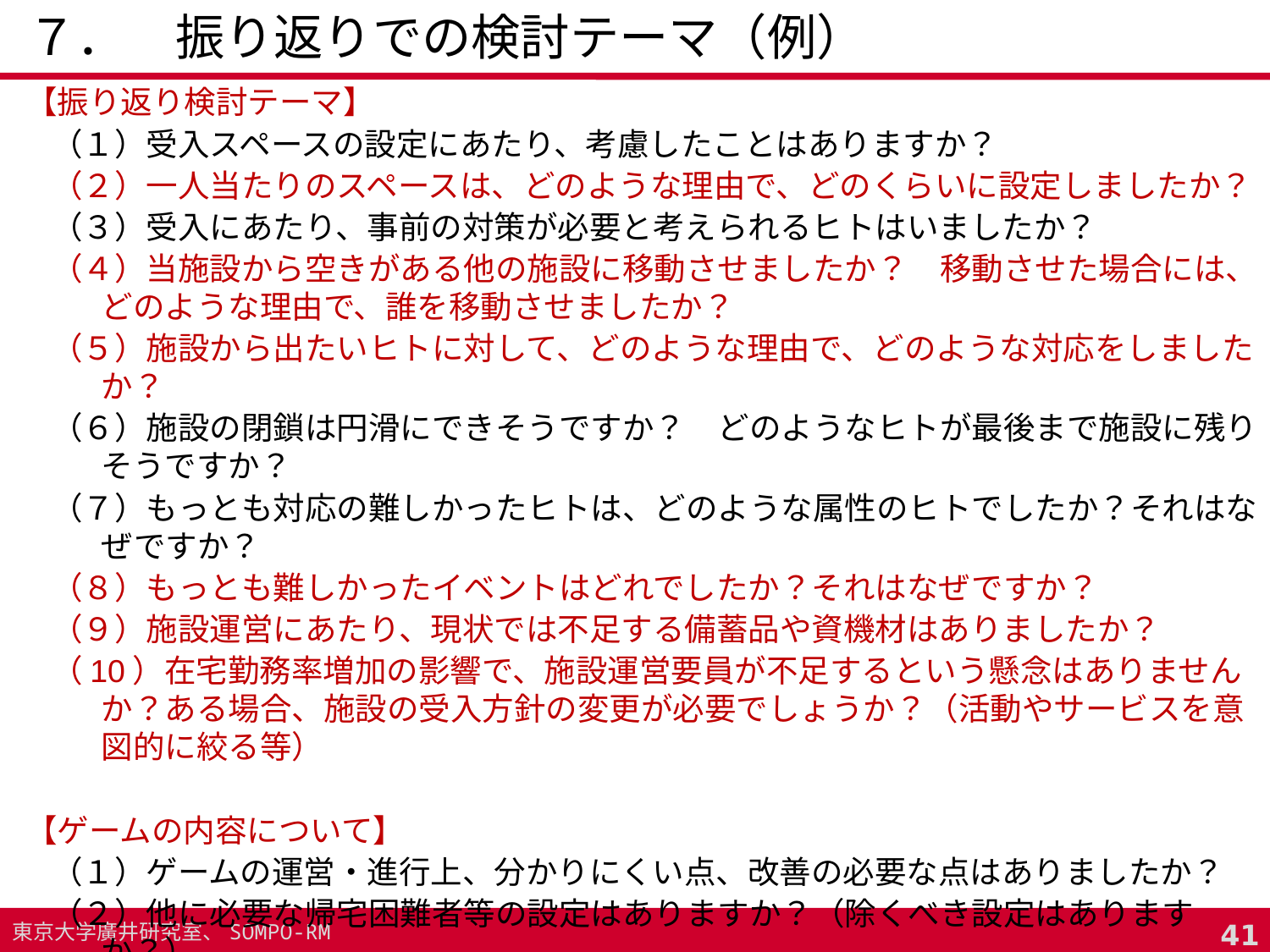

７．　振り返りでの検討テーマ（例）
【振り返り検討テーマ】
（１）受入スペースの設定にあたり、考慮したことはありますか？
（２）一人当たりのスペースは、どのような理由で、どのくらいに設定しましたか？
（３）受入にあたり、事前の対策が必要と考えられるヒトはいましたか？
（４）当施設から空きがある他の施設に移動させましたか？　移動させた場合には、どのような理由で、誰を移動させましたか？
（５）施設から出たいヒトに対して、どのような理由で、どのような対応をしましたか？
（６）施設の閉鎖は円滑にできそうですか？　どのようなヒトが最後まで施設に残りそうですか？
（７）もっとも対応の難しかったヒトは、どのような属性のヒトでしたか？それはなぜですか？
（８）もっとも難しかったイベントはどれでしたか？それはなぜですか？
（９）施設運営にあたり、現状では不足する備蓄品や資機材はありましたか？
（10）在宅勤務率増加の影響で、施設運営要員が不足するという懸念はありませんか？ある場合、施設の受入方針の変更が必要でしょうか？（活動やサービスを意図的に絞る等）

【ゲームの内容について】
（１）ゲームの運営・進行上、分かりにくい点、改善の必要な点はありましたか？
（２）他に必要な帰宅困難者等の設定はありますか？（除くべき設定はありますか？）
（３）他に必要なイベントはありますか？（除くべきイベントはありますか？）
（４）キットに加えるべきものはありますか？
（５）その他ご意見等
41